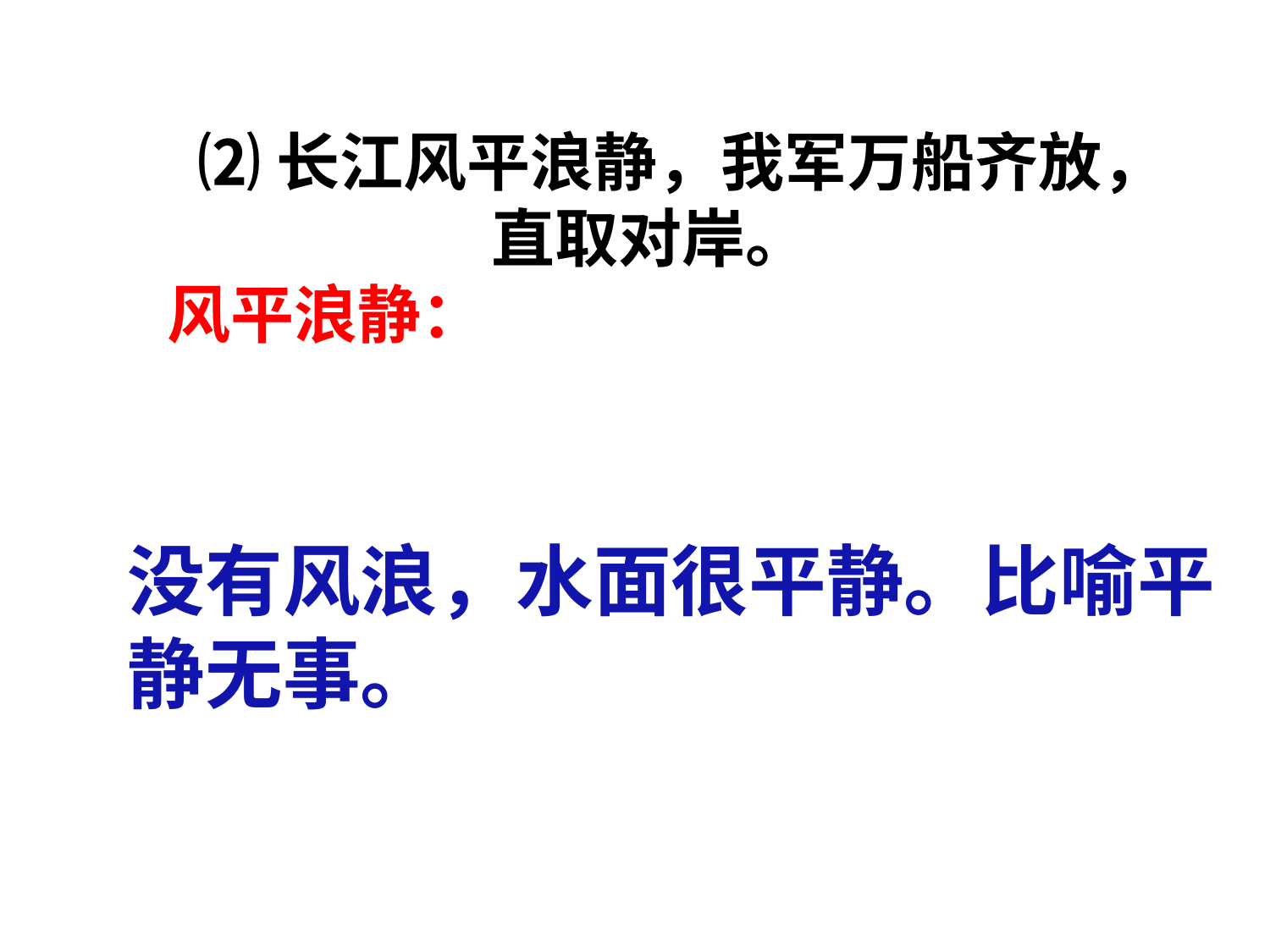

⑵长江风平浪静，我军万船齐放，直取对岸。
风平浪静：

没有风浪，水面很平静。比喻平静无事。